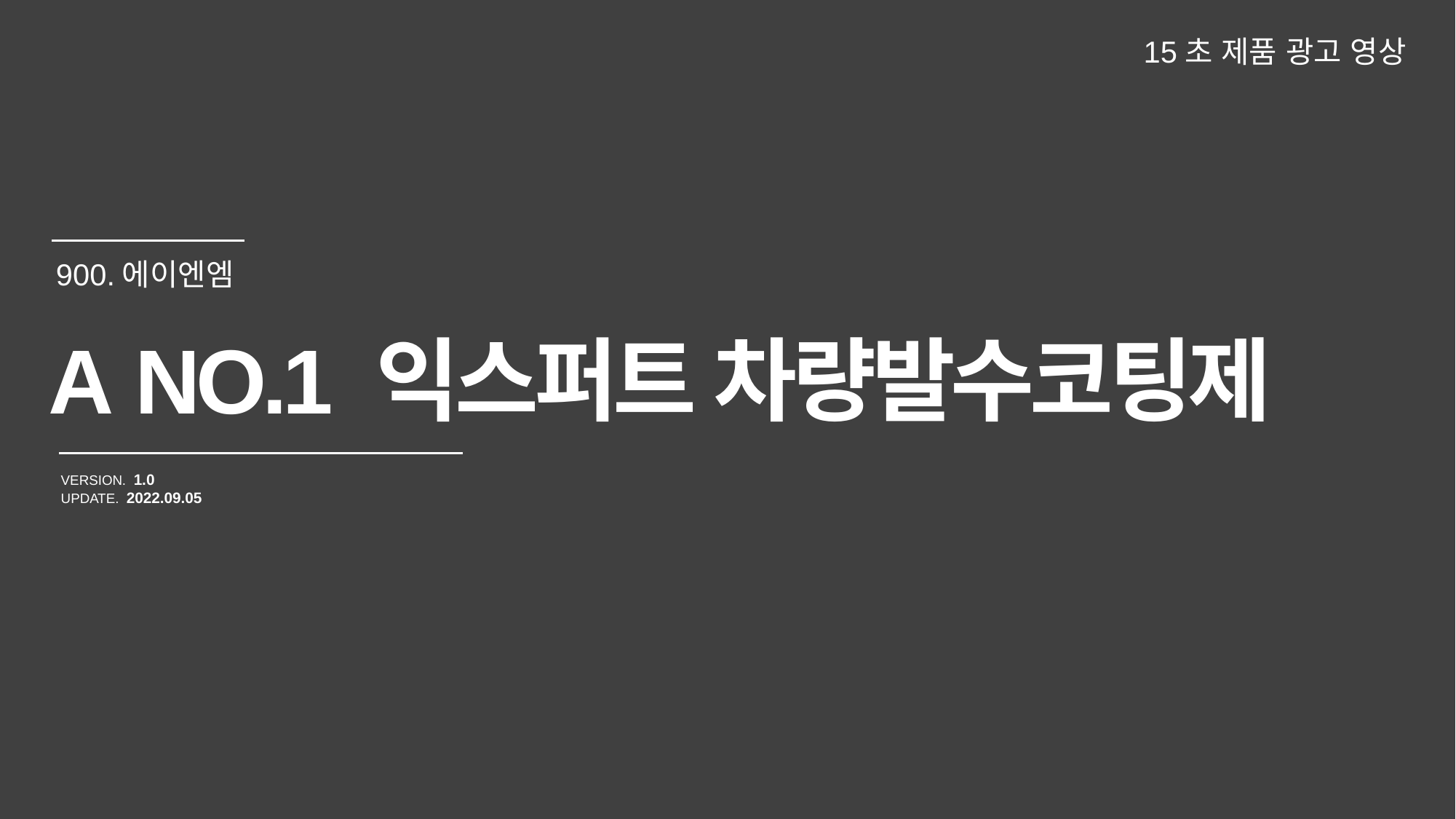

15초 제품 광고 영상
A NO.1 익스퍼트 차량발수코팅제
VERSION.  1.0
UPDATE.  2022.09.05

900.에이엔엠